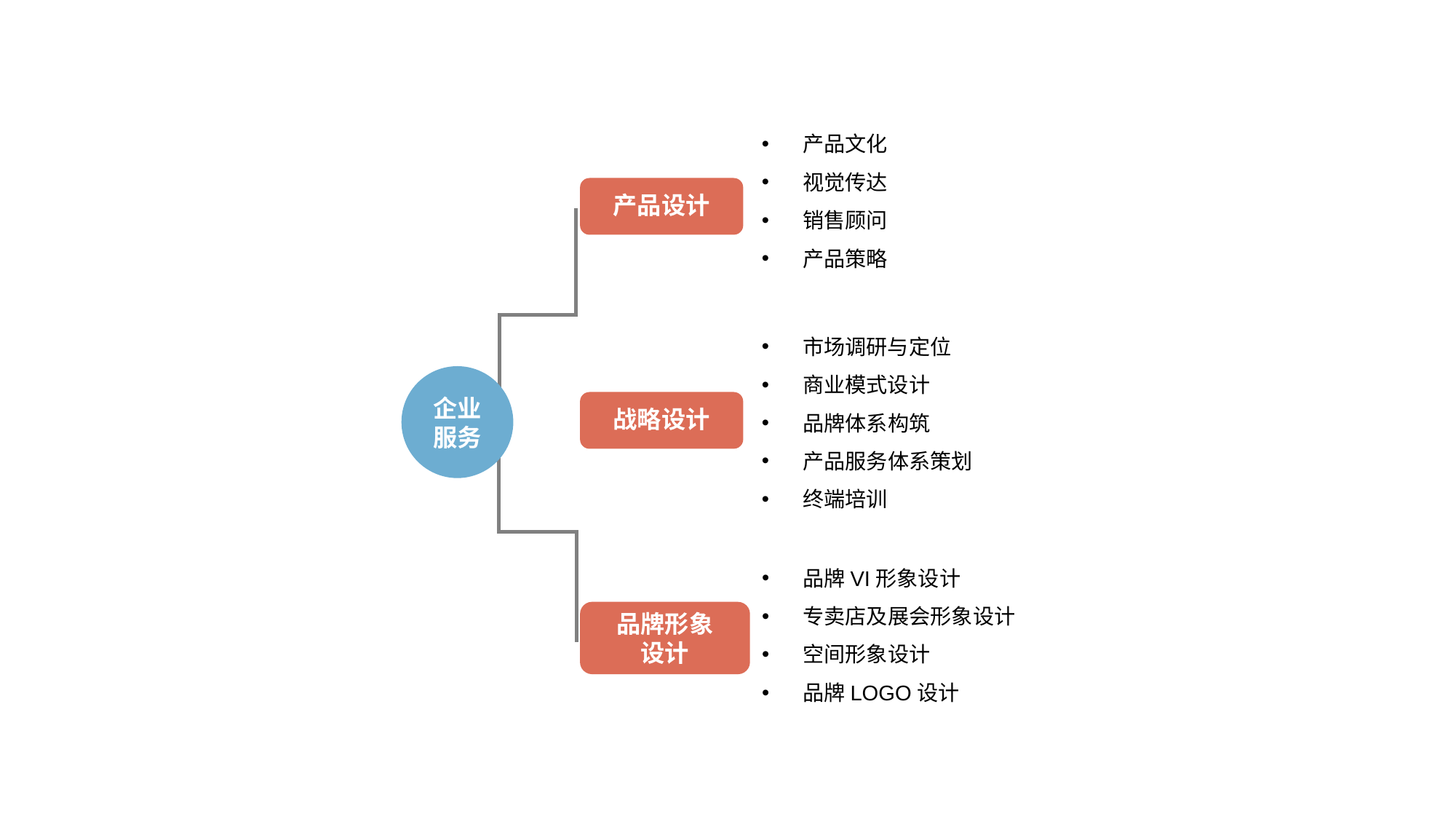

产品文化
视觉传达
销售顾问
产品策略
产品设计
市场调研与定位
商业模式设计
品牌体系构筑
产品服务体系策划
终端培训
企业
服务
战略设计
品牌VI形象设计
专卖店及展会形象设计
空间形象设计
品牌LOGO设计
品牌形象
设计